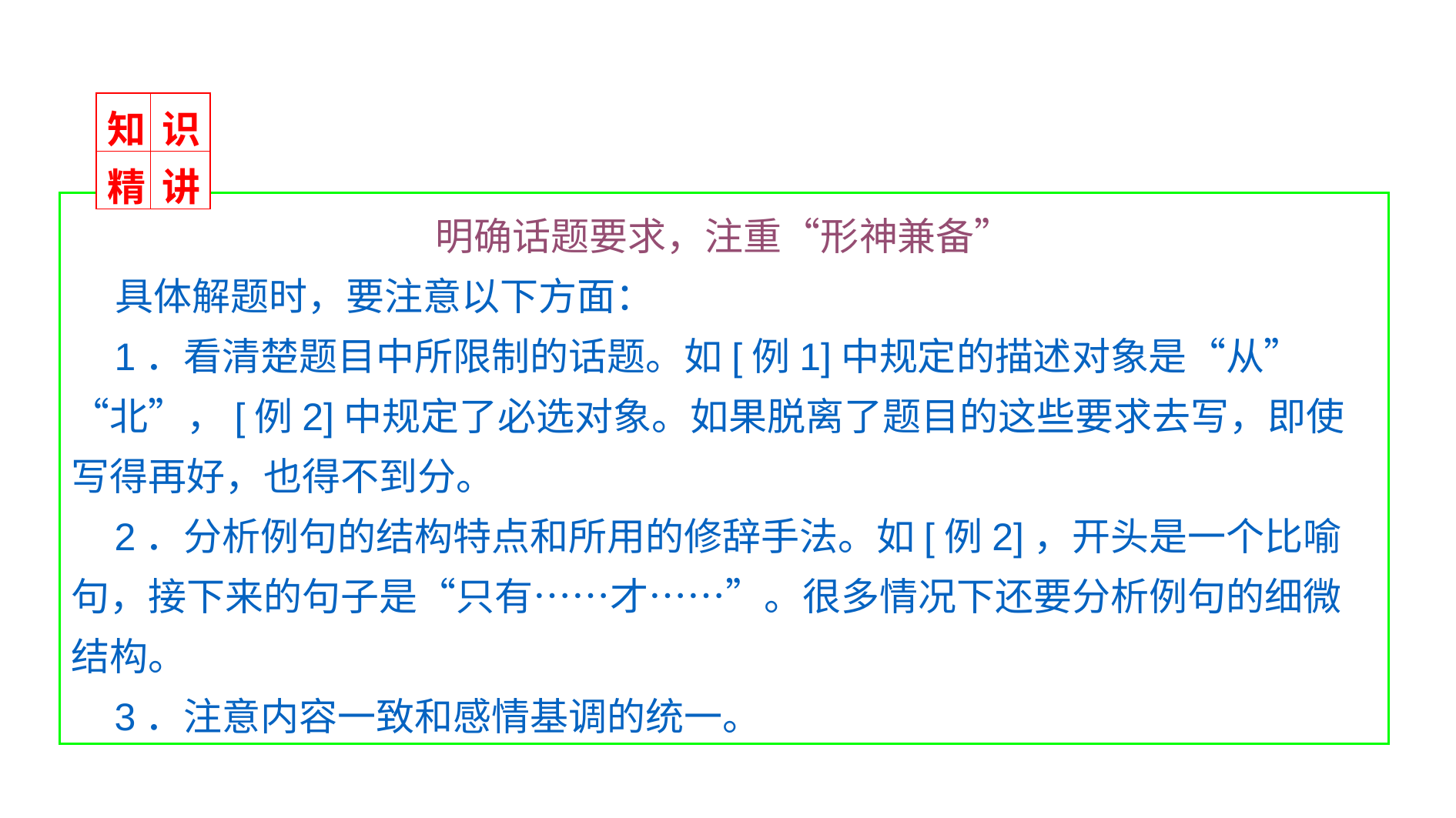

| 知 | 识 |
| --- | --- |
| 精 | 讲 |
明确话题要求，注重“形神兼备”
    具体解题时，要注意以下方面：
    1．看清楚题目中所限制的话题。如[例1]中规定的描述对象是“从”“北”，[例2]中规定了必选对象。如果脱离了题目的这些要求去写，即使写得再好，也得不到分。
    2．分析例句的结构特点和所用的修辞手法。如[例2]，开头是一个比喻句，接下来的句子是“只有……才……”。很多情况下还要分析例句的细微结构。
    3．注意内容一致和感情基调的统一。